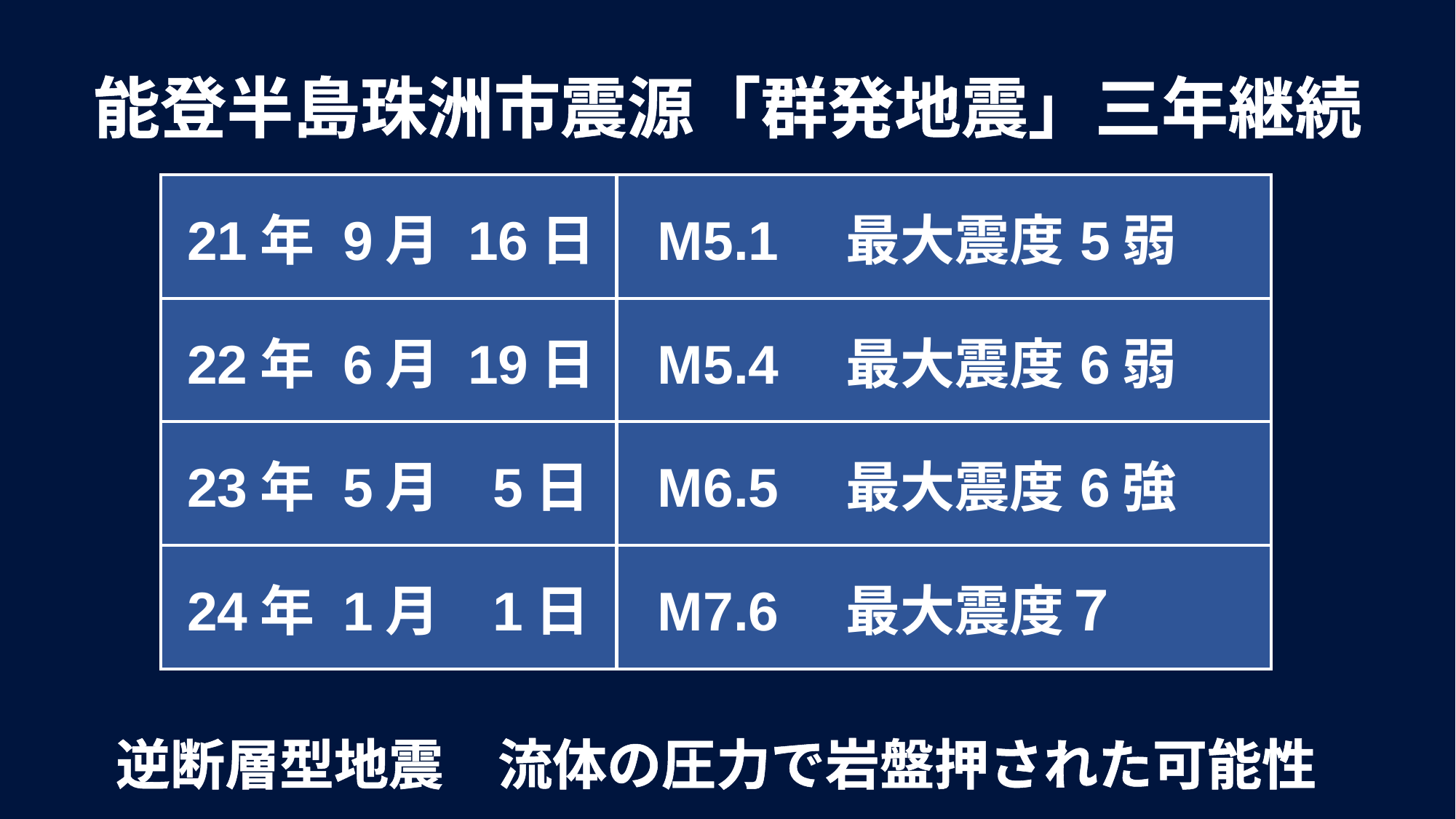

能登半島珠洲市震源「群発地震」三年継続
| 21年 9月 16日 | M5.1　最大震度5弱 |
| --- | --- |
| 22年 6月 19日 | M5.4　最大震度6弱 |
| 23年 5月 5日 | M6.5　最大震度6強 |
| 24年 1月 1日 | M7.6　最大震度７ |
逆断層型地震　流体の圧力で岩盤押された可能性